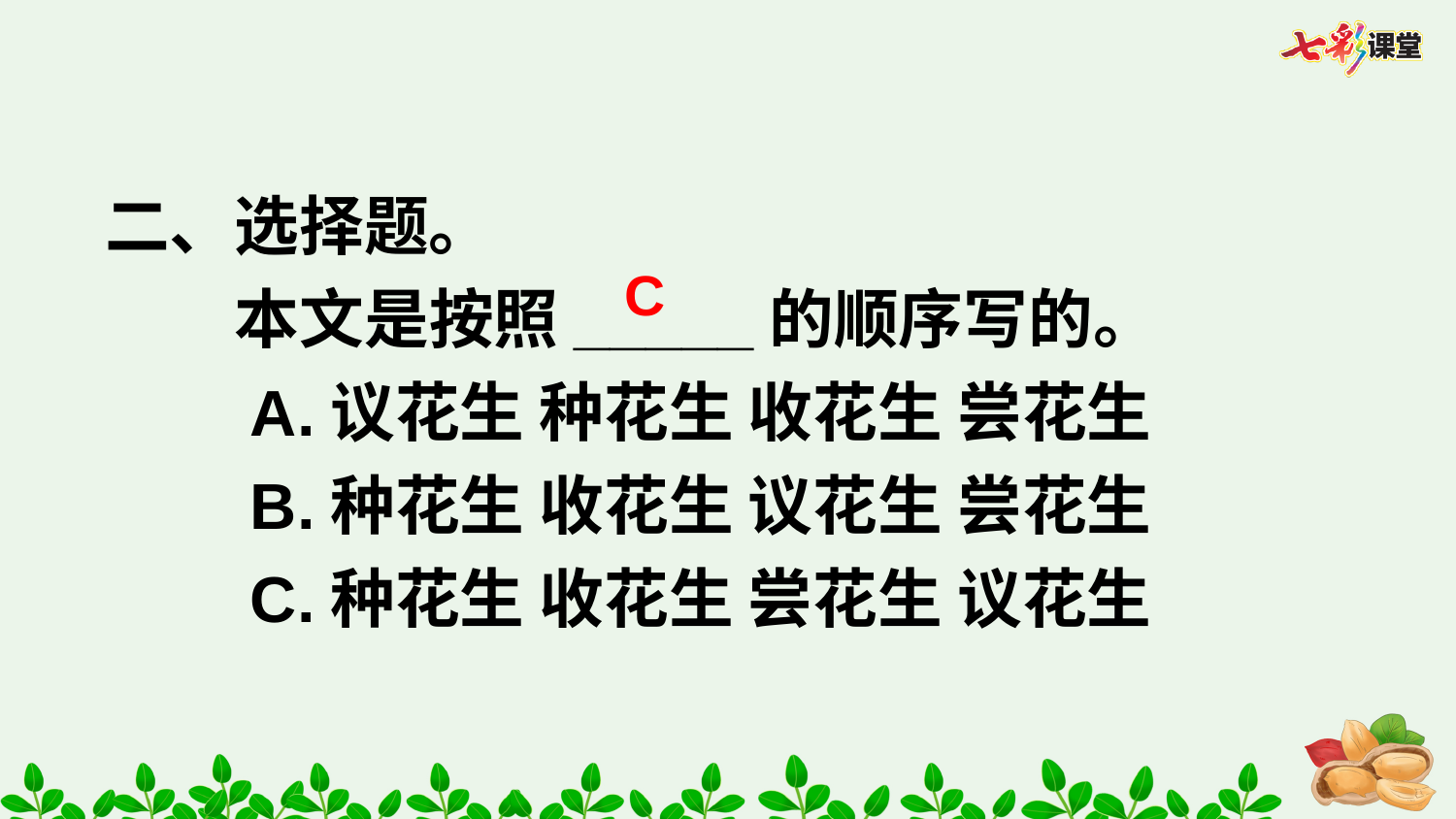

二、选择题。
　　本文是按照_____的顺序写的。
　　A.议花生 种花生 收花生 尝花生
　　B.种花生 收花生 议花生 尝花生
　　C.种花生 收花生 尝花生 议花生
C